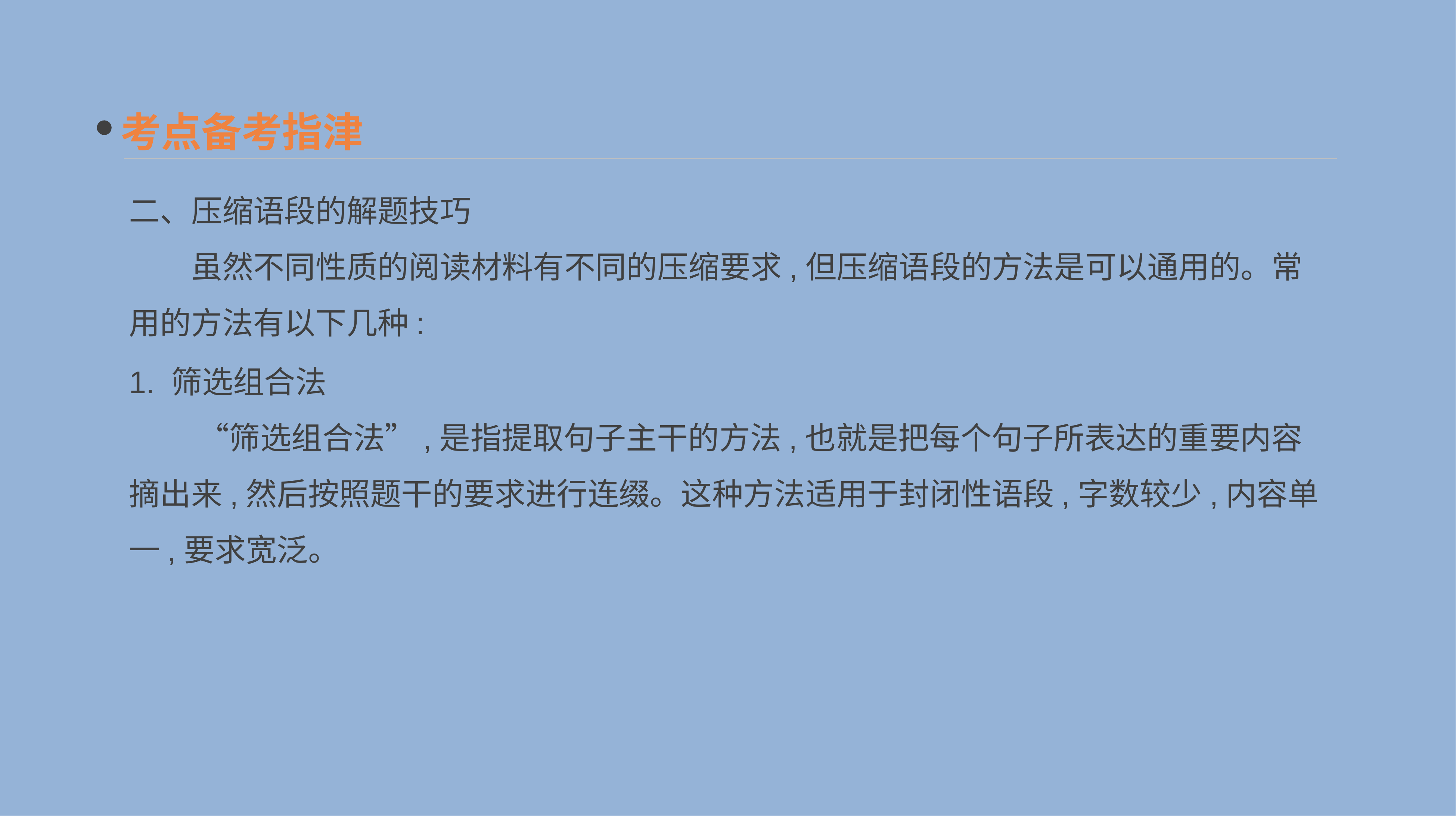

考点备考指津

二、压缩语段的解题技巧
　　虽然不同性质的阅读材料有不同的压缩要求,但压缩语段的方法是可以通用的。常用的方法有以下几种:
1. 筛选组合法
　　 “筛选组合法”,是指提取句子主干的方法,也就是把每个句子所表达的重要内容摘出来,然后按照题干的要求进行连缀。这种方法适用于封闭性语段,字数较少,内容单一,要求宽泛。